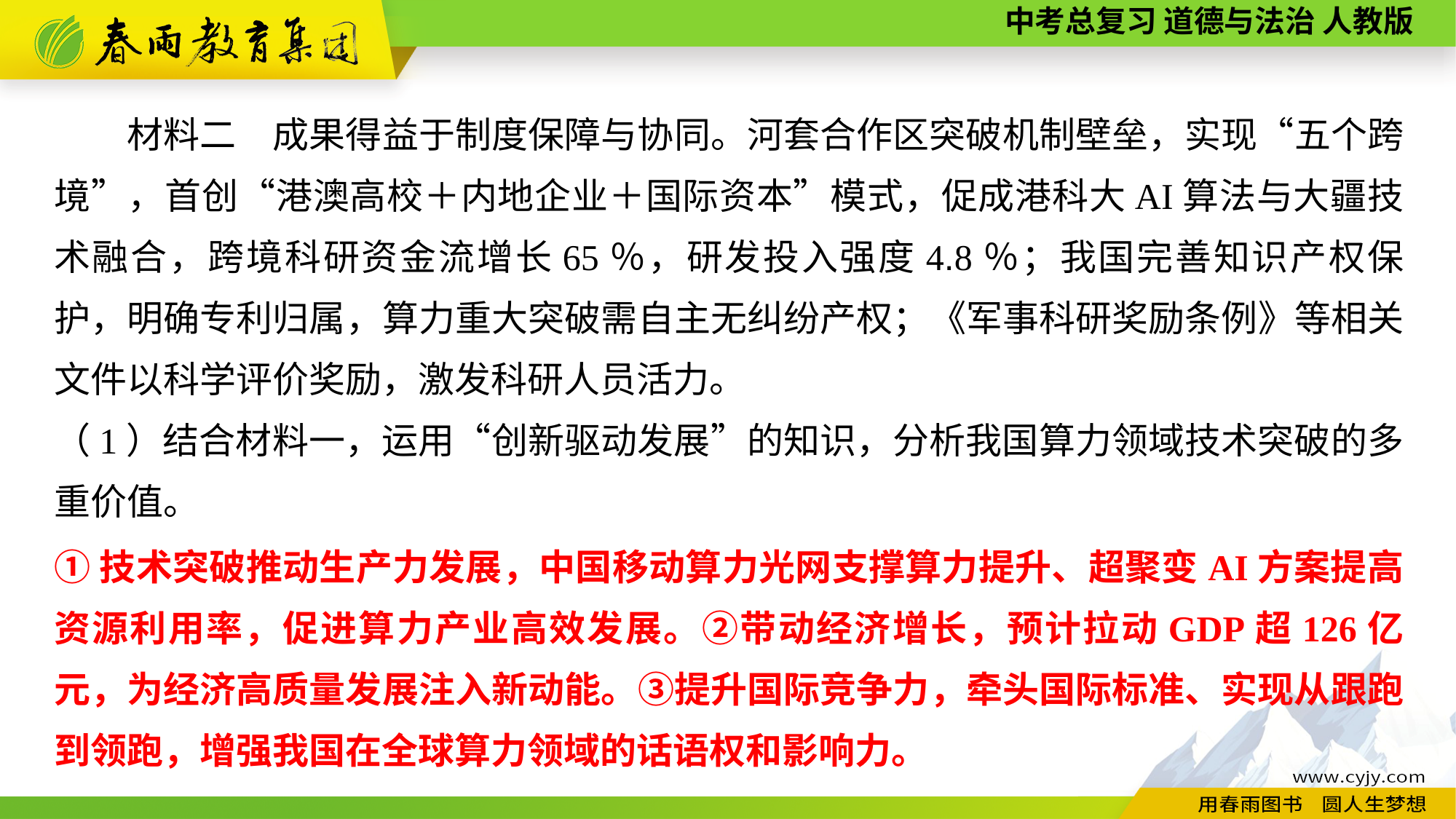

材料二　成果得益于制度保障与协同。河套合作区突破机制壁垒，实现“五个跨境”，首创“港澳高校＋内地企业＋国际资本”模式，促成港科大AI算法与大疆技术融合，跨境科研资金流增长65％，研发投入强度4.8％；我国完善知识产权保护，明确专利归属，算力重大突破需自主无纠纷产权；《军事科研奖励条例》等相关文件以科学评价奖励，激发科研人员活力。
（1）结合材料一，运用“创新驱动发展”的知识，分析我国算力领域技术突破的多重价值。
①技术突破推动生产力发展，中国移动算力光网支撑算力提升、超聚变AI方案提高资源利用率，促进算力产业高效发展。②带动经济增长，预计拉动GDP超126亿元，为经济高质量发展注入新动能。③提升国际竞争力，牵头国际标准、实现从跟跑到领跑，增强我国在全球算力领域的话语权和影响力。